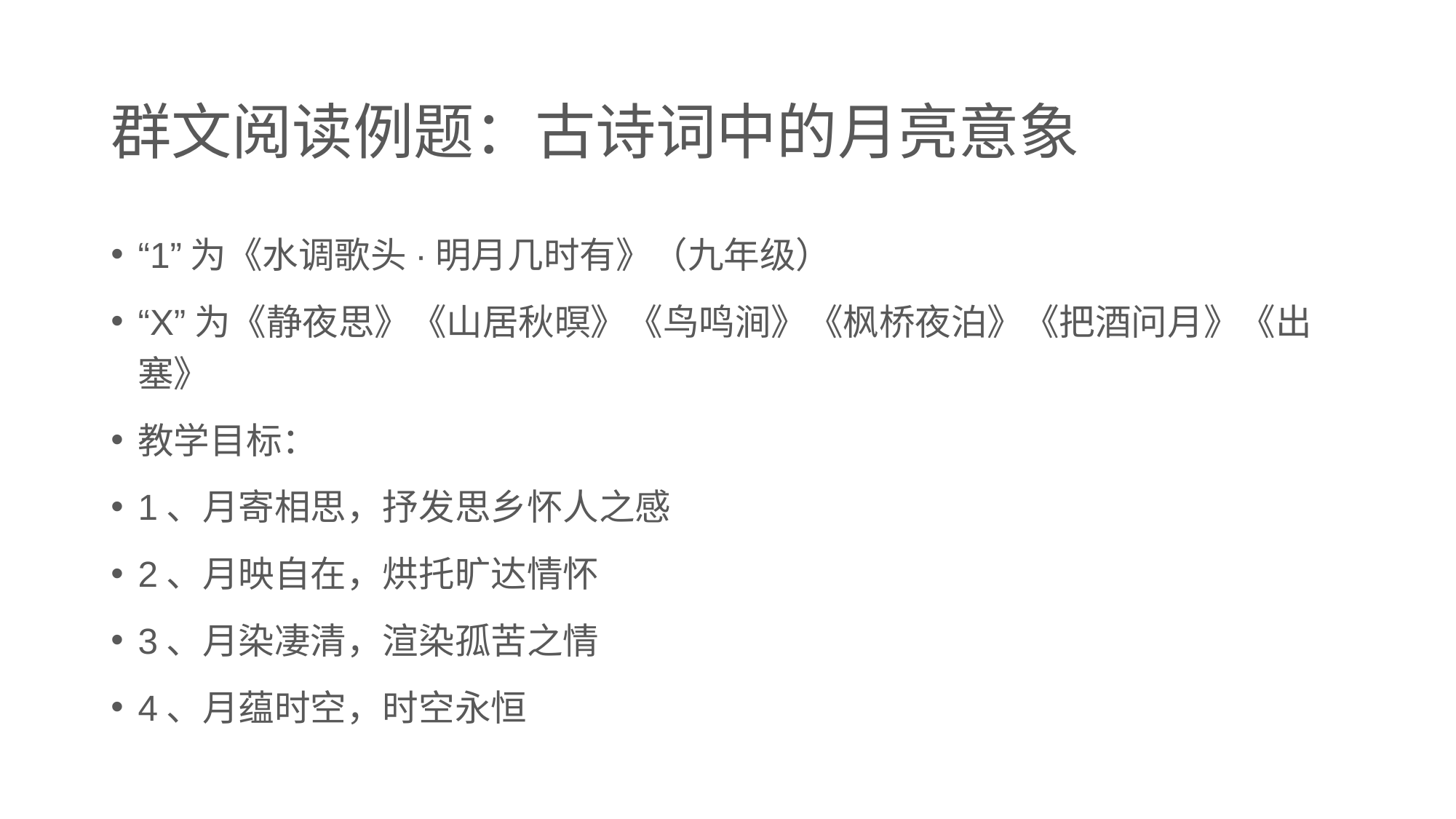

# 群文阅读例题：古诗词中的月亮意象
“1”为《水调歌头·明月几时有》（九年级）
“X”为《静夜思》《山居秋暝》《鸟鸣涧》《枫桥夜泊》《把酒问月》《出塞》
教学目标：
1、月寄相思，抒发思乡怀人之感
2、月映自在，烘托旷达情怀
3、月染凄清，渲染孤苦之情
4、月蕴时空，时空永恒